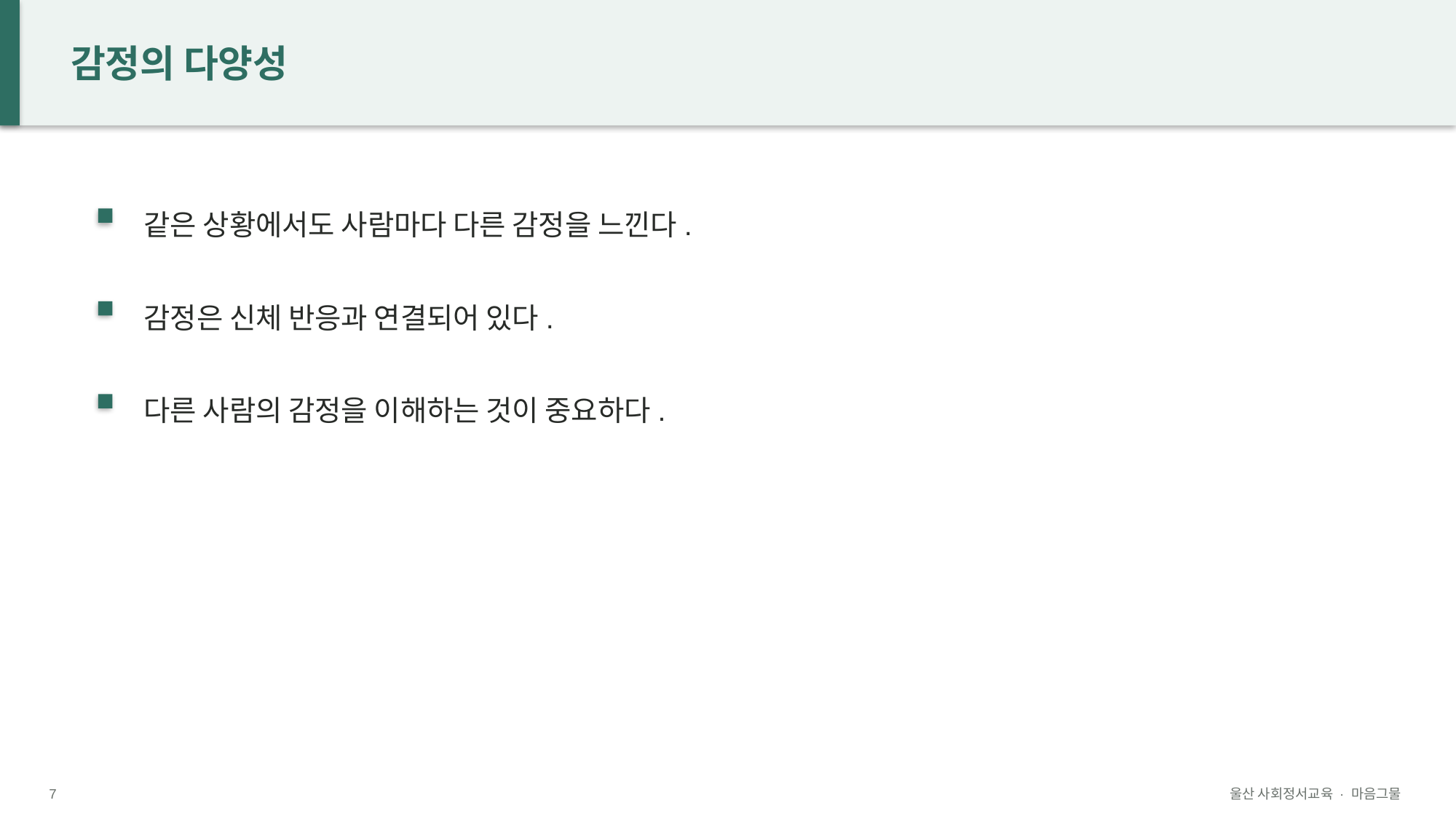

감정의 다양성
같은 상황에서도 사람마다 다른 감정을 느낀다.

감정은 신체 반응과 연결되어 있다.

다른 사람의 감정을 이해하는 것이 중요하다.

7
울산 사회정서교육 · 마음그물